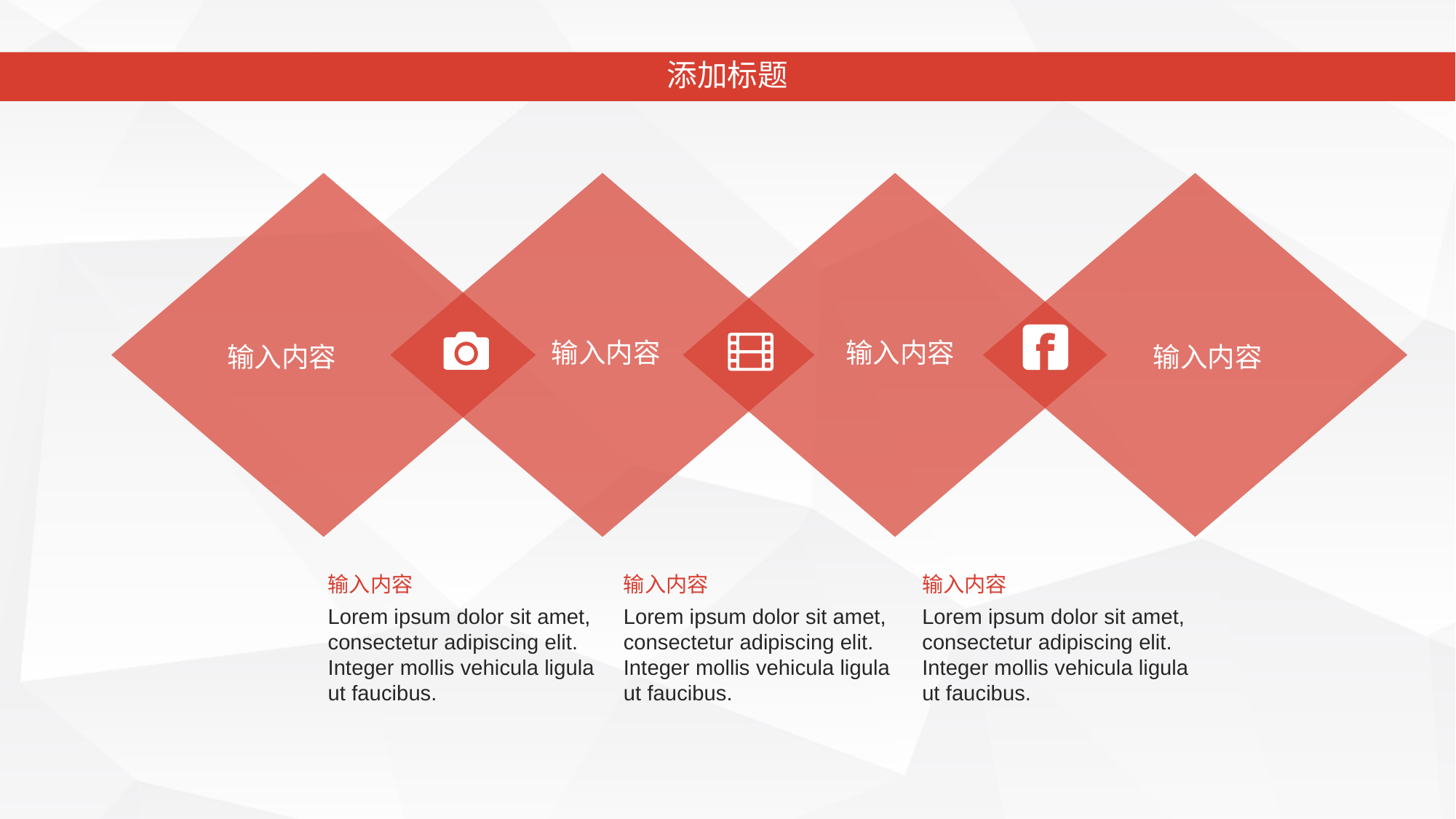

添加标题

输入内容
输入内容
输入内容
输入内容
输入内容
输入内容
输入内容
Lorem ipsum dolor sit amet, consectetur adipiscing elit. Integer mollis vehicula ligula ut faucibus.
Lorem ipsum dolor sit amet, consectetur adipiscing elit. Integer mollis vehicula ligula ut faucibus.
Lorem ipsum dolor sit amet, consectetur adipiscing elit. Integer mollis vehicula ligula ut faucibus.